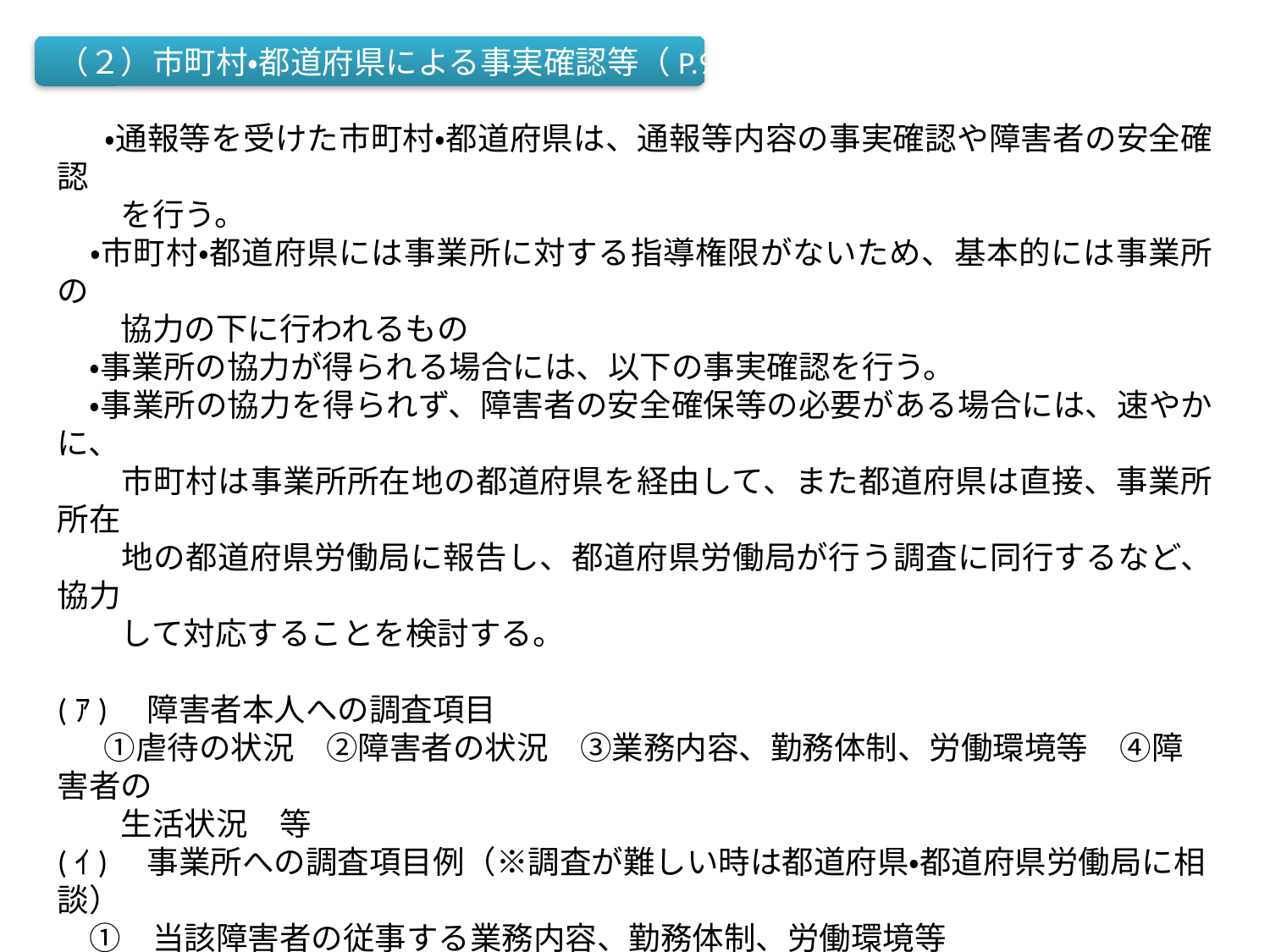

（２）市町村・都道府県による事実確認等（P.96）

 　・通報等を受けた市町村・都道府県は、通報等内容の事実確認や障害者の安全確認
　　を行う。
　・市町村・都道府県には事業所に対する指導権限がないため、基本的には事業所の
　　協力の下に行われるもの
　・事業所の協力が得られる場合には、以下の事実確認を行う。
　・事業所の協力を得られず、障害者の安全確保等の必要がある場合には、速やかに、
　　市町村は事業所所在地の都道府県を経由して、また都道府県は直接、事業所所在
　　地の都道府県労働局に報告し、都道府県労働局が行う調査に同行するなど、協力
　　して対応することを検討する。

(ｱ)　障害者本人への調査項目
 　①虐待の状況　②障害者の状況　③業務内容、勤務体制、労働環境等　④障害者の
　　生活状況　等
(ｲ)　事業所への調査項目例（※調査が難しい時は都道府県・都道府県労働局に相談）
　①　当該障害者の従事する業務内容、勤務体制、労働環境等
　②　虐待を行った疑いのある職員の業務内容、勤務状況等
　③　通報等の内容に係る事実確認、状況の説明
　④　職員の勤務体制や給与の支払い状況等必要事項